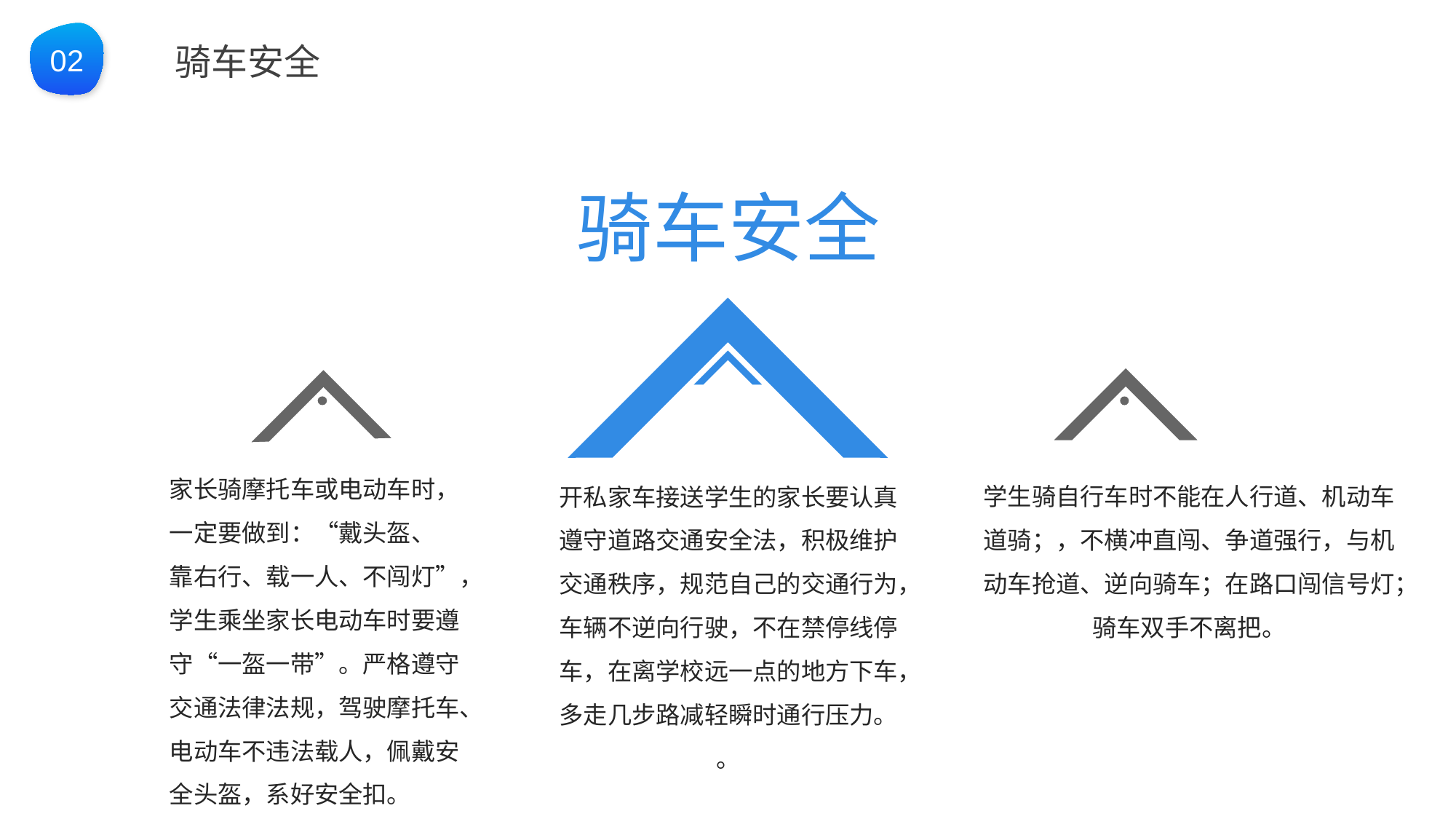

BY YUSHEN

02
骑车安全
骑车安全

开私家车接送学生的家长要认真遵守道路交通安全法，积极维护交通秩序，规范自己的交通行为，车辆不逆向行驶，不在禁停线停车，在离学校远一点的地方下车，多走几步路减轻瞬时通行压力。
。

学生骑自行车时不能在人行道、机动车道骑；，不横冲直闯、争道强行，与机动车抢道、逆向骑车；在路口闯信号灯；骑车双手不离把。

家长骑摩托车或电动车时，
一定要做到：“戴头盔、
靠右行、载一人、不闯灯”，
学生乘坐家长电动车时要遵守“一盔一带”。严格遵守交通法律法规，驾驶摩托车、电动车不违法载人，佩戴安全头盔，系好安全扣。